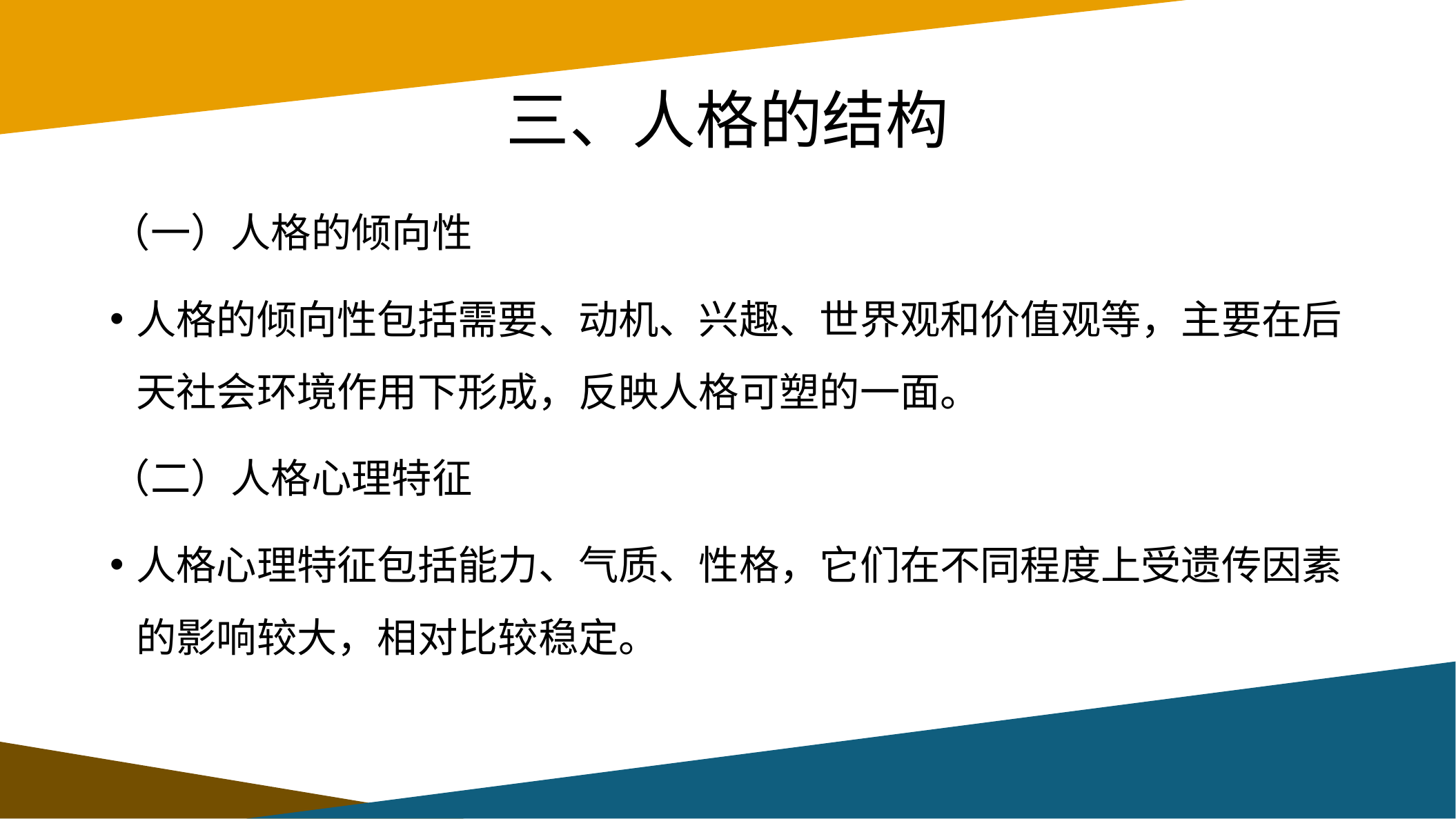

# 三、人格的结构
（一）人格的倾向性
人格的倾向性包括需要、动机、兴趣、世界观和价值观等，主要在后天社会环境作用下形成，反映人格可塑的一面。
（二）人格心理特征
人格心理特征包括能力、气质、性格，它们在不同程度上受遗传因素的影响较大，相对比较稳定。